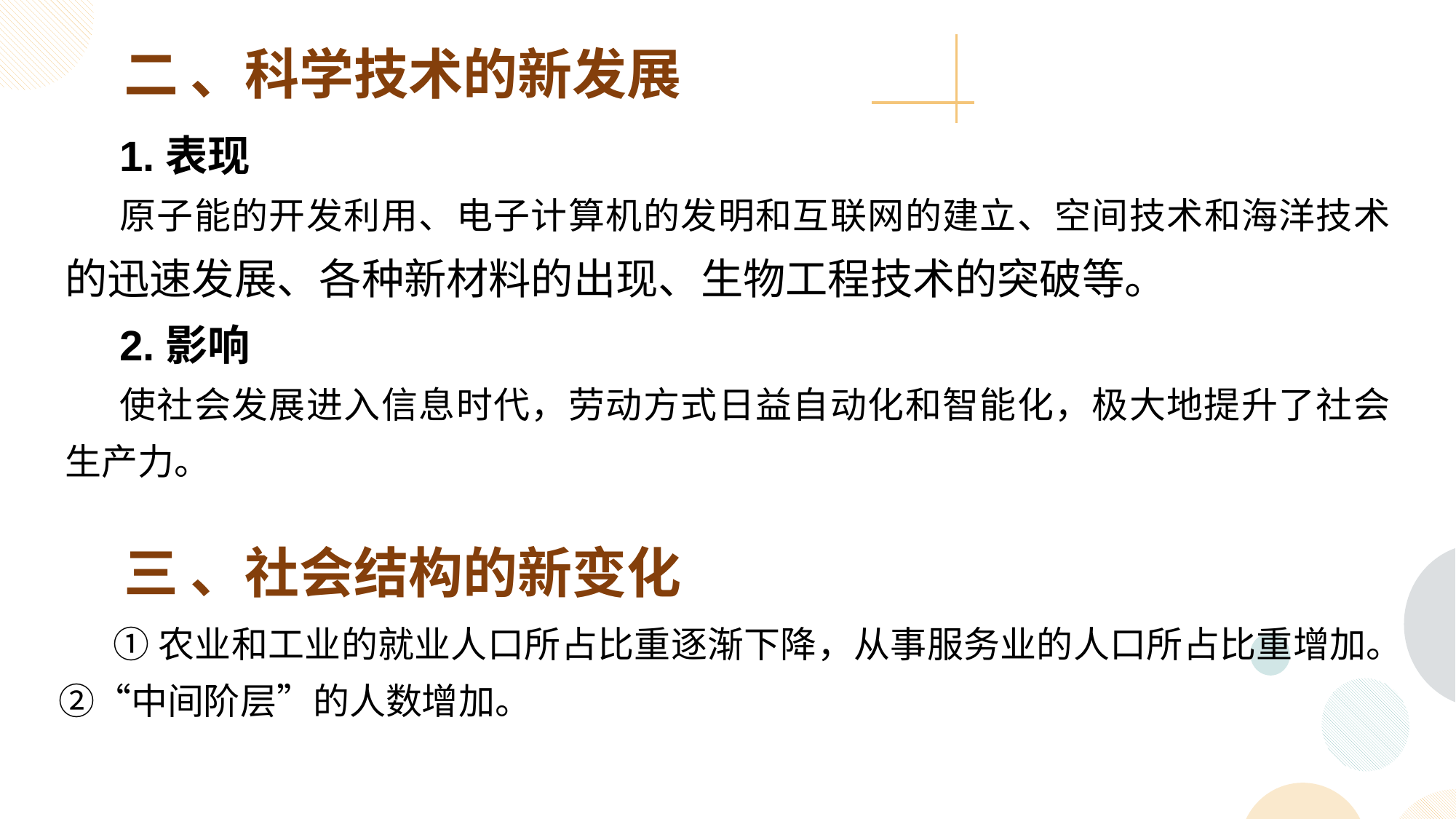

二 、科学技术的新发展
1.表现
原子能的开发利用、电子计算机的发明和互联网的建立、空间技术和海洋技术的迅速发展、各种新材料的出现、生物工程技术的突破等。
2.影响
使社会发展进入信息时代，劳动方式日益自动化和智能化，极大地提升了社会生产力。
三 、社会结构的新变化

①农业和工业的就业人口所占比重逐渐下降，从事服务业的人口所占比重增加。②“中间阶层”的人数增加。